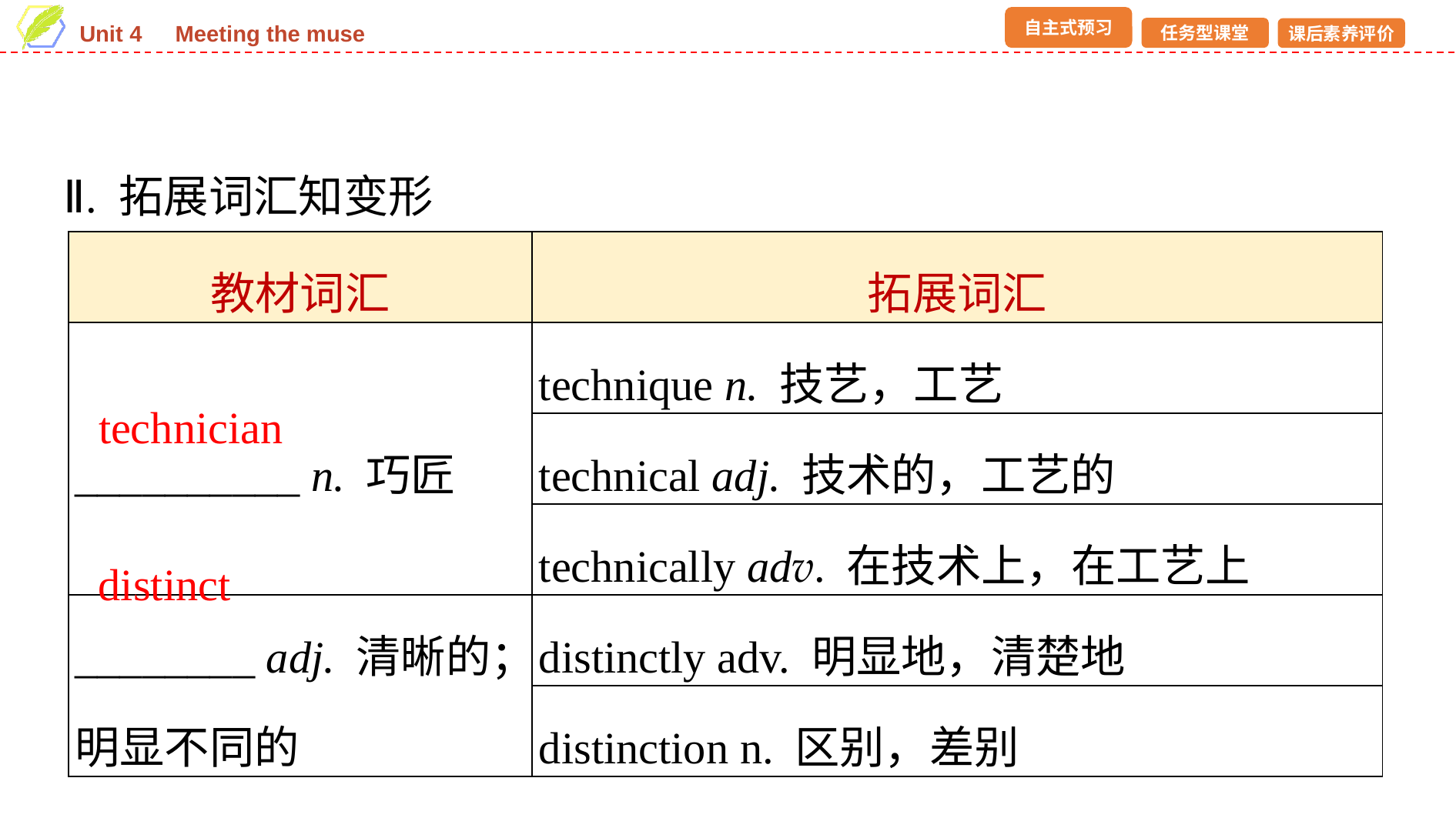

Ⅱ. 拓展词汇知变形
| 教材词汇 | 拓展词汇 |
| --- | --- |
| \_\_\_\_\_\_\_\_\_\_ n. 巧匠 | technique n. 技艺，工艺 |
|  | technical adj. 技术的，工艺的 |
|  | technically adv. 在技术上，在工艺上 |
| \_\_\_\_\_\_\_\_ adj. 清晰的；明显不同的 | distinctly adv. 明显地，清楚地 |
|  | distinction n. 区别，差别 |
technician
distinct